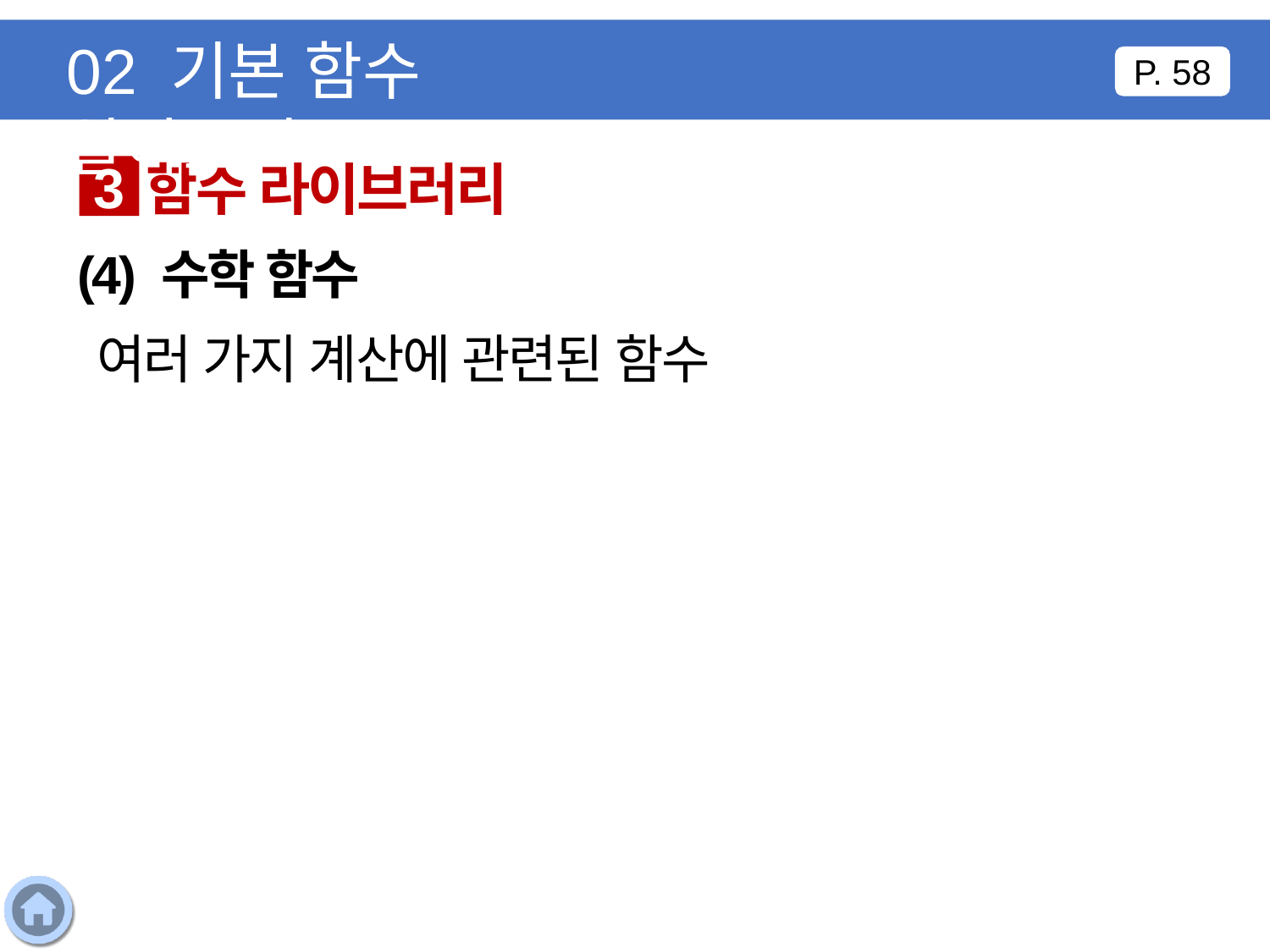

02 기본 함수 알아보기
P. 58
함수 라이브러리
3
(4) 수학 함수
여러 가지 계산에 관련된 함수